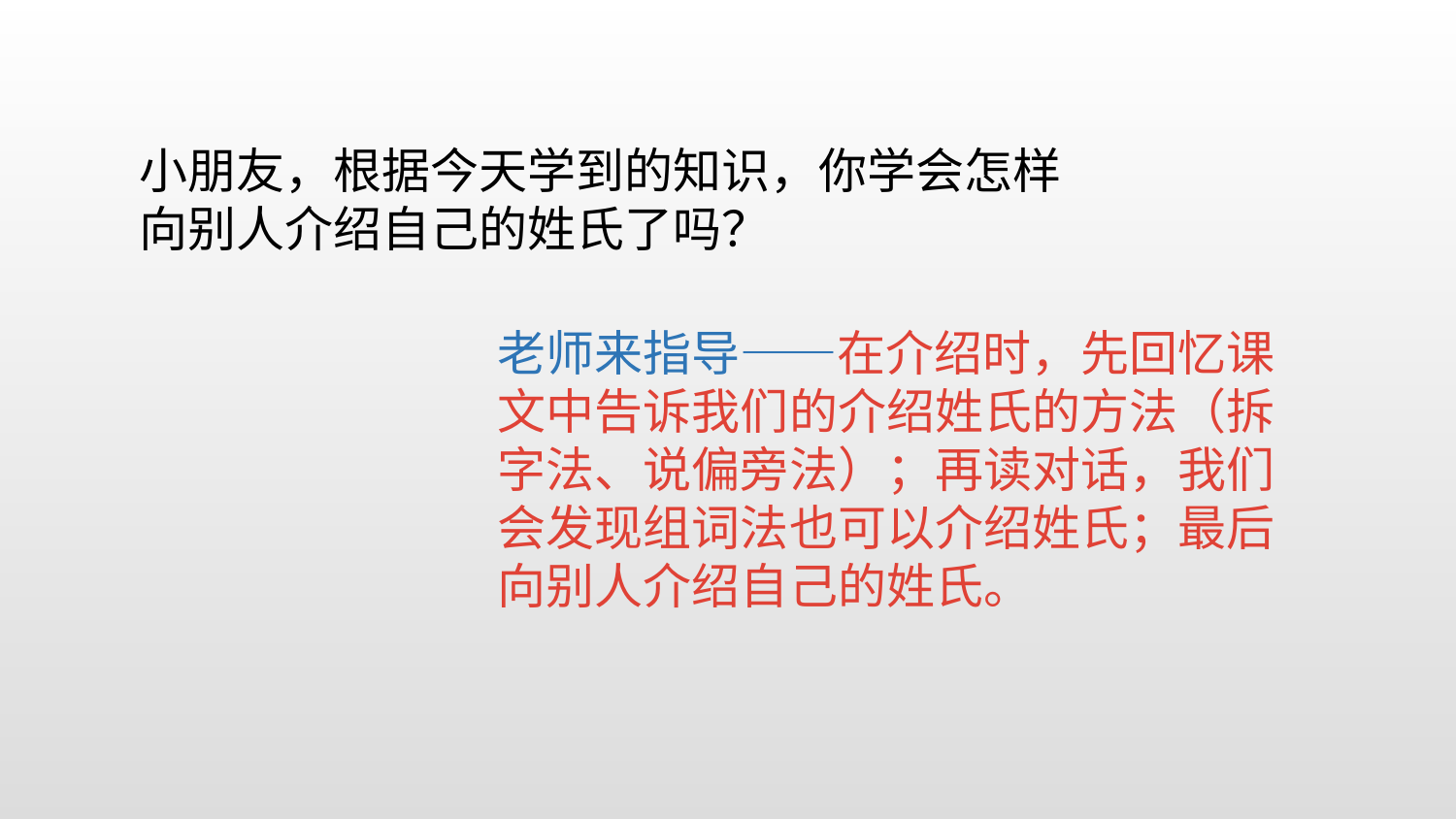

小朋友，根据今天学到的知识，你学会怎样向别人介绍自己的姓氏了吗？
老师来指导——在介绍时，先回忆课文中告诉我们的介绍姓氏的方法（拆字法、说偏旁法）；再读对话，我们会发现组词法也可以介绍姓氏；最后向别人介绍自己的姓氏。